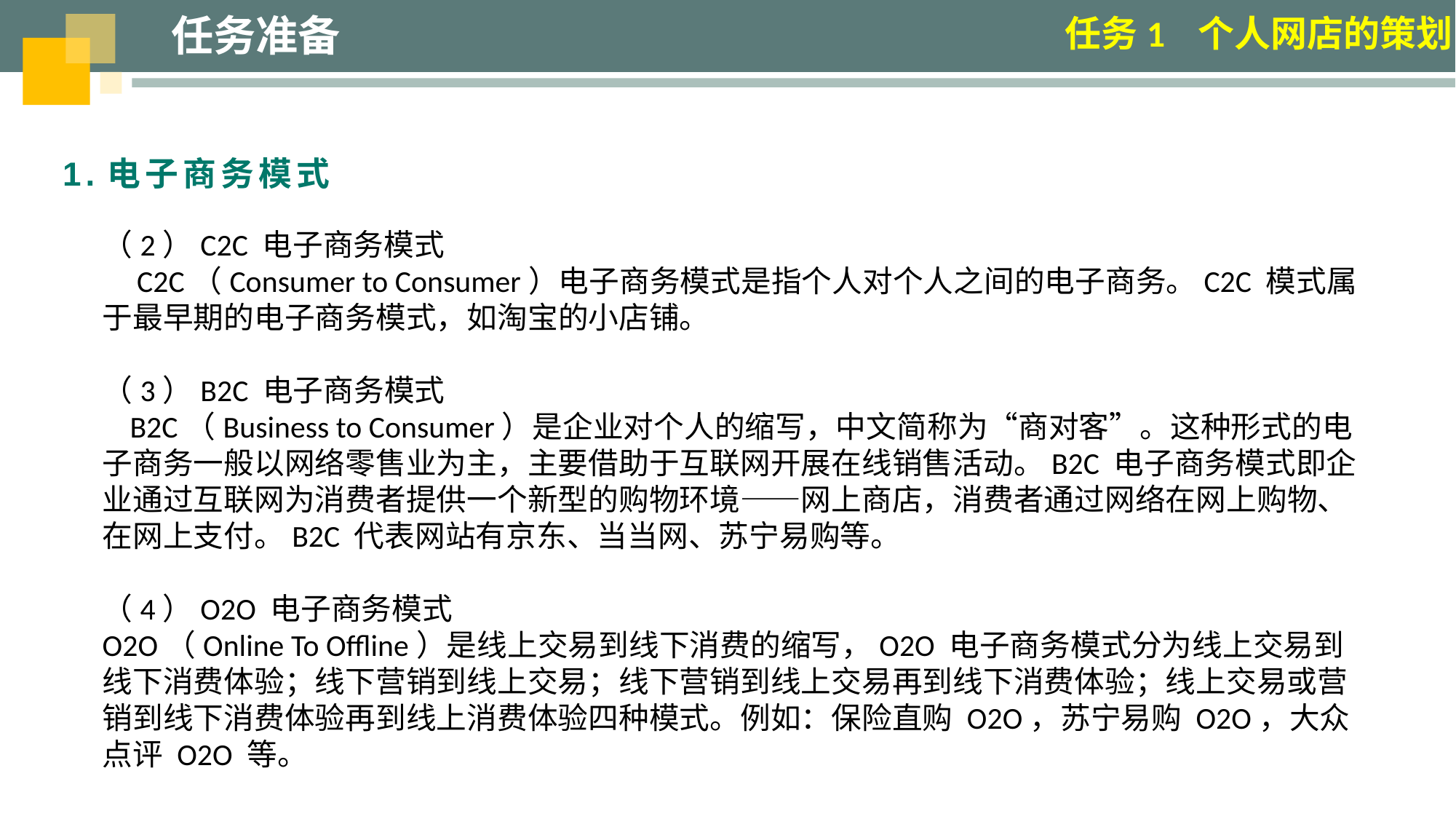

任务准备
任务1   个人网店的策划

1.电子商务模式
（2）C2C 电子商务模式
     C2C（Consumer to Consumer）电子商务模式是指个人对个人之间的电子商务。C2C 模式属于最早期的电子商务模式，如淘宝的小店铺。

（3）B2C 电子商务模式
    B2C（Business to Consumer）是企业对个人的缩写，中文简称为“商对客”。这种形式的电子商务一般以网络零售业为主，主要借助于互联网开展在线销售活动。B2C 电子商务模式即企业通过互联网为消费者提供一个新型的购物环境——网上商店，消费者通过网络在网上购物、在网上支付。B2C 代表网站有京东、当当网、苏宁易购等。

（4）O2O 电子商务模式
O2O（Online To Offline）是线上交易到线下消费的缩写，O2O 电子商务模式分为线上交易到线下消费体验；线下营销到线上交易；线下营销到线上交易再到线下消费体验；线上交易或营销到线下消费体验再到线上消费体验四种模式。例如：保险直购 O2O，苏宁易购 O2O，大众点评 O2O 等。